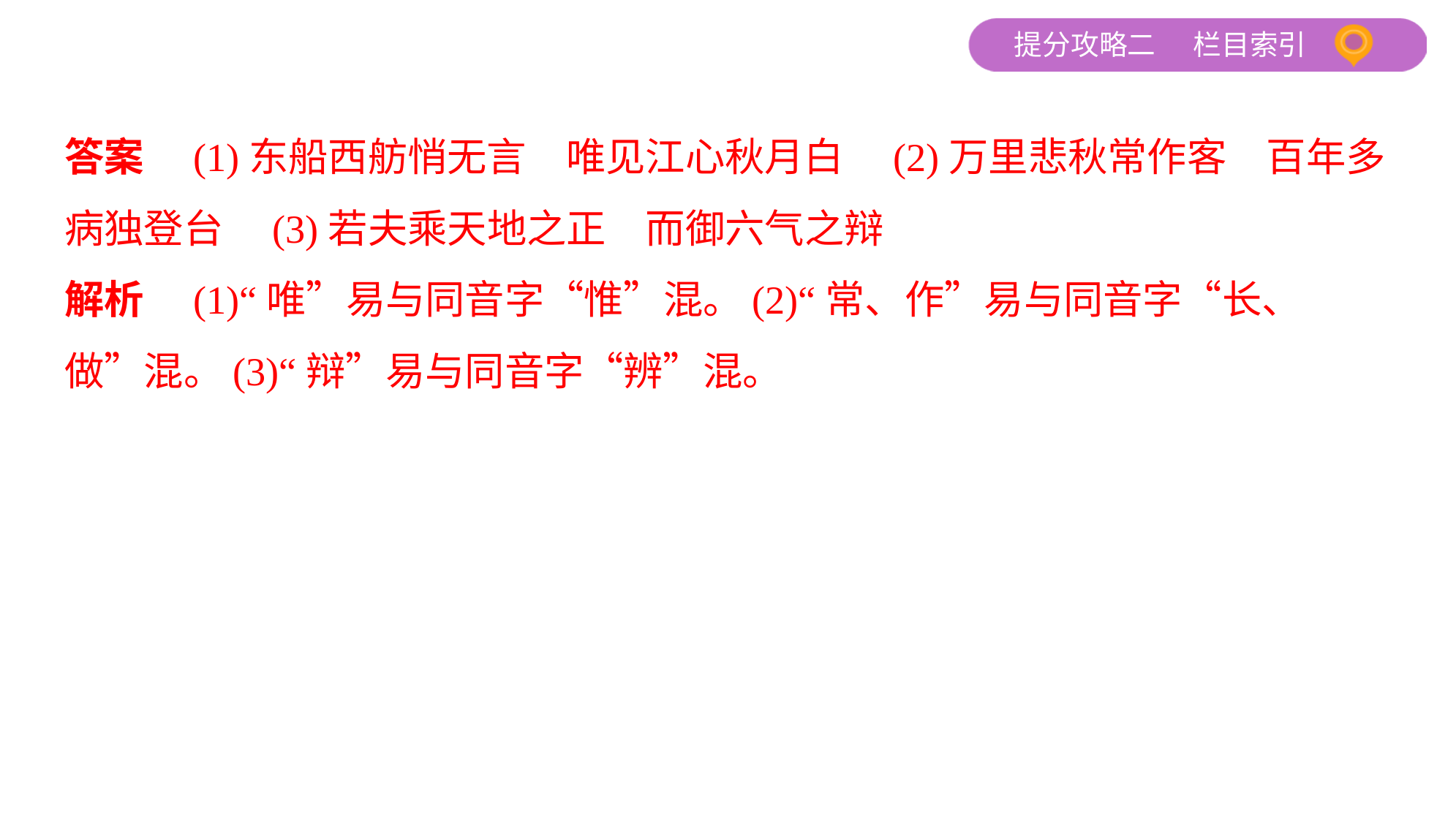

答案　(1)东船西舫悄无言　唯见江心秋月白　(2)万里悲秋常作客　百年多
病独登台　(3)若夫乘天地之正　而御六气之辩
解析　(1)“唯”易与同音字“惟”混。(2)“常、作”易与同音字“长、
做”混。(3)“辩”易与同音字“辨”混。